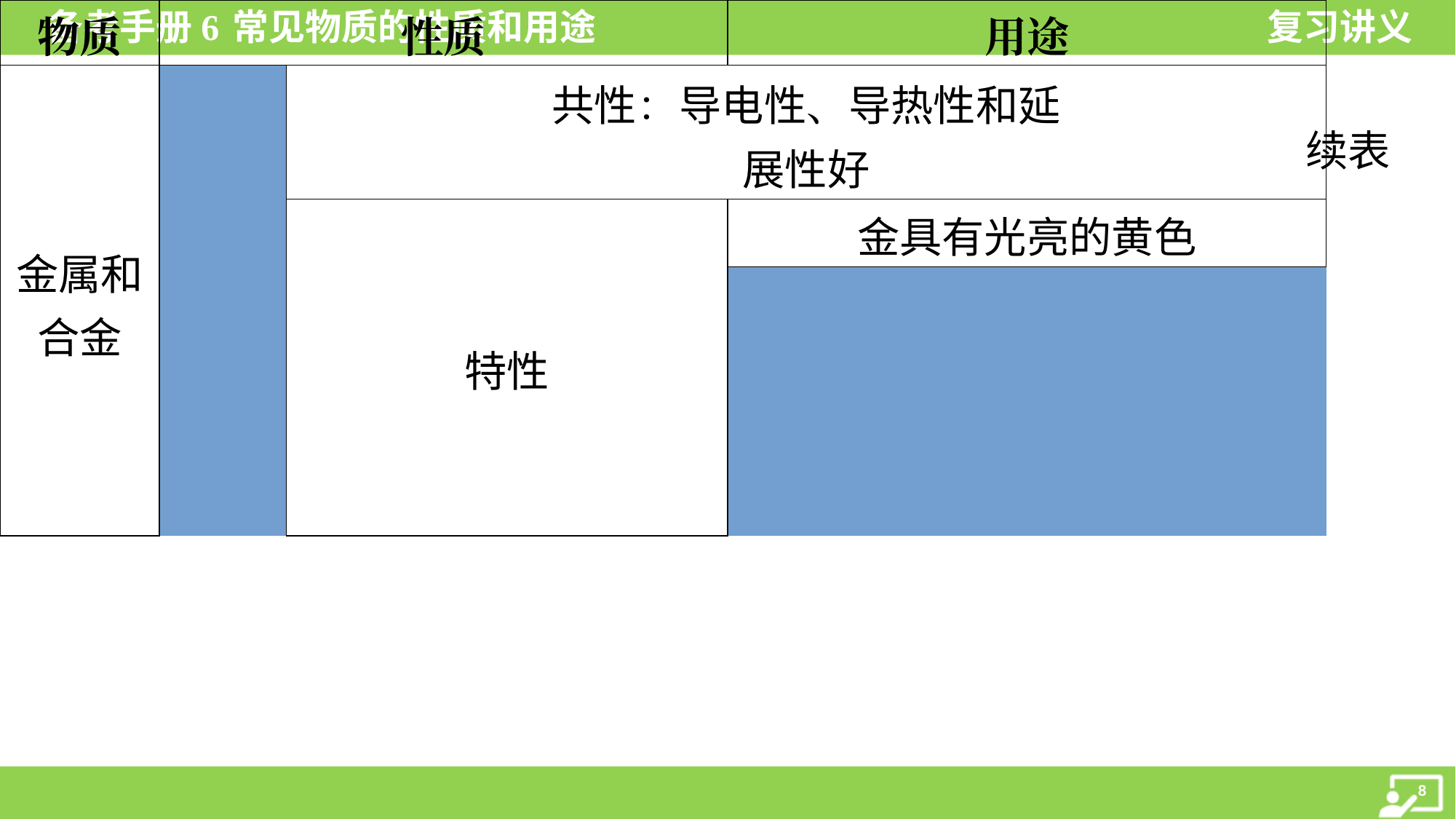

续表
| 物质 |  | 性质 |  | 用途 |
| --- | --- | --- | --- | --- |
| 金属和 合金 |  | 共性：导电性、导热性和延 展性好 |  | ①制电线；②制炊具；③压成 薄片、拉成丝 |
|  |  | 特性 | 金具有光亮的黄色 | 用作首饰等装饰品 |
|  |  |  | 钢铁强度大 | 用作建筑材料 |
|  |  |  | 钨熔点最高 | 用作电灯灯丝 |
|  |  |  | 钛合金与人体的“相容 性”好 | 制人造骨 |